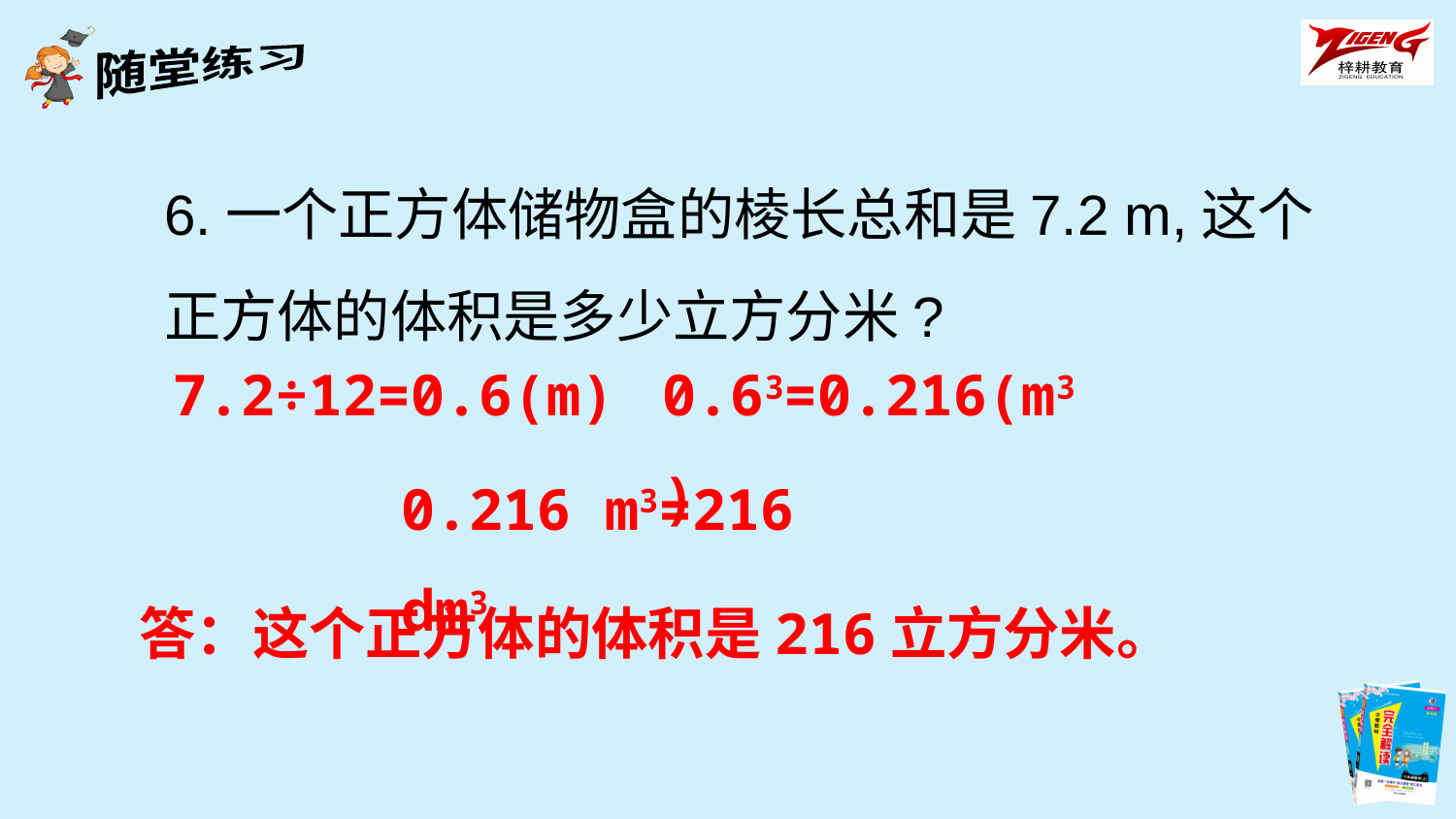

6.一个正方体储物盒的棱长总和是7.2 m,这个正方体的体积是多少立方分米?
7.2÷12=0.6(m)
0.63=0.216(m3)
0.216 m3=216 dm3
答：这个正方体的体积是216立方分米。